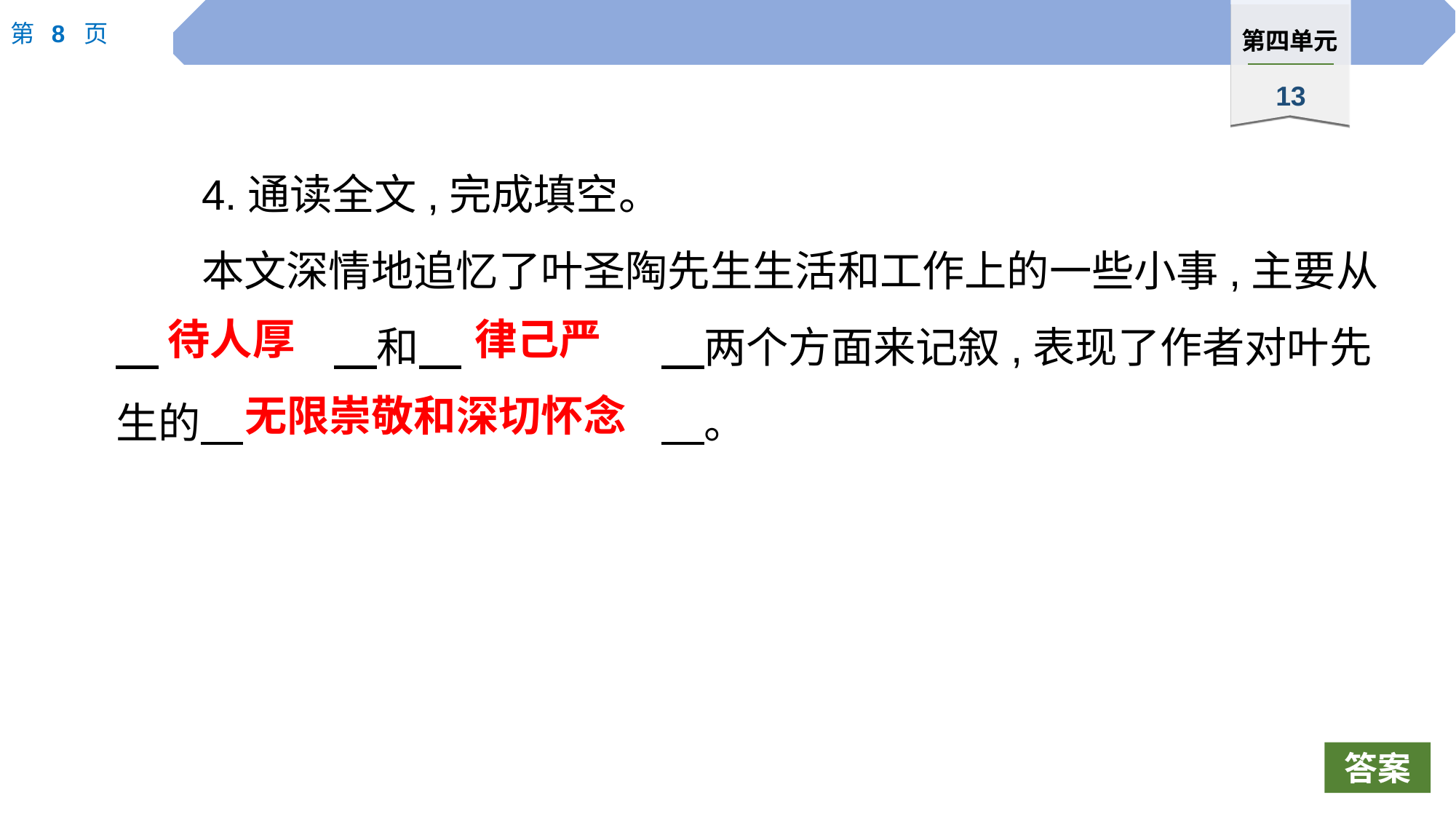

4.通读全文,完成填空。
本文深情地追忆了叶圣陶先生生活和工作上的一些小事,主要从　		　和　		　两个方面来记叙,表现了作者对叶先生的　				　。
待人厚
律己严
无限崇敬和深切怀念
答案